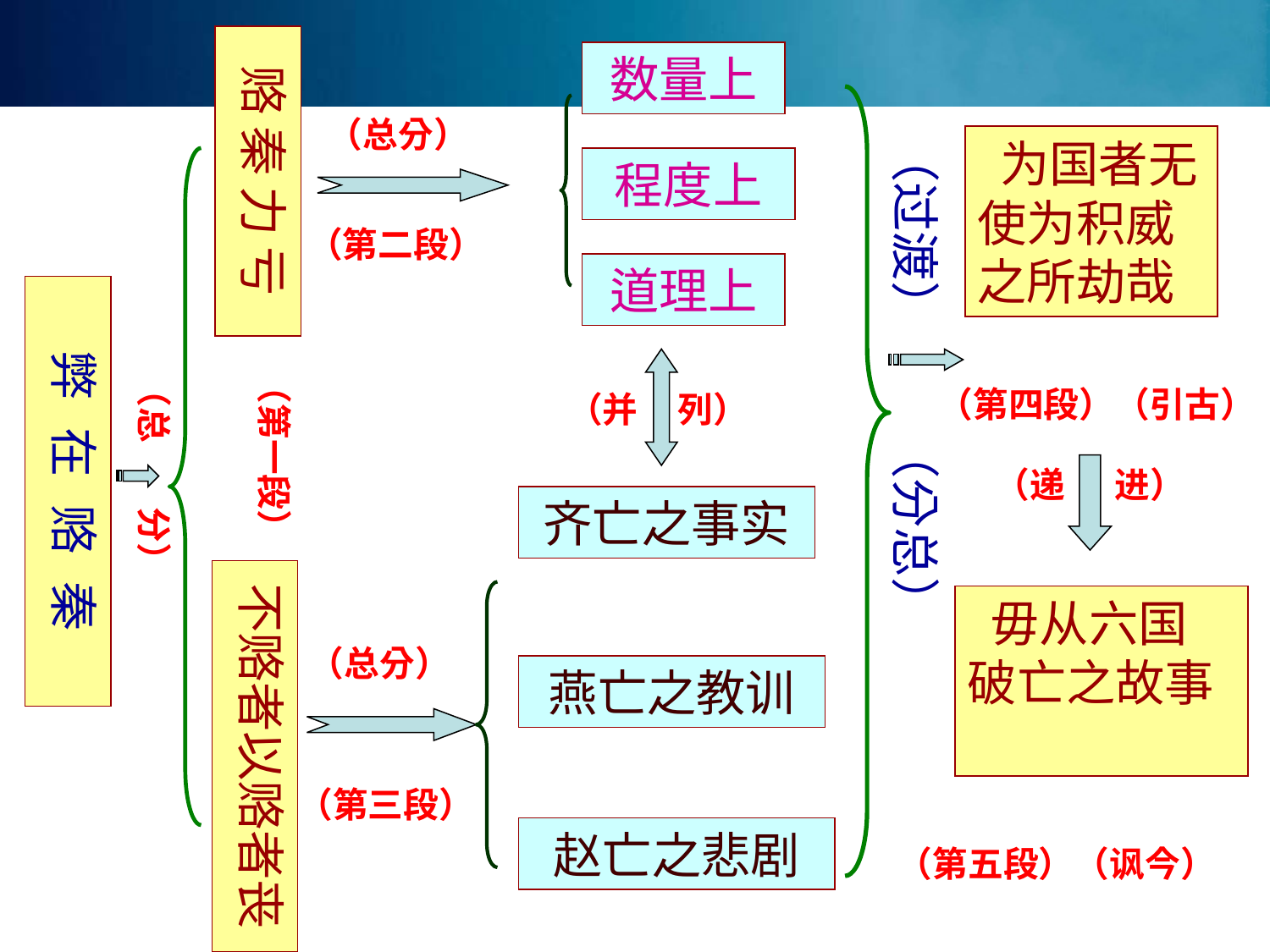

赂 秦 力 亏
数量上

（总分）
（过渡）
 为国者无使为积威之所劫哉

程度上

（第二段）
道理上
弊  在  赂  秦

（第一段）
（总        分）
（第四段）（引古）
（并    列）
（分总）

（递     进）

齐亡之事实
不赂者以赂者丧

 毋从六国破亡之故事

（总分）
燕亡之教训

（第三段）
赵亡之悲剧
（第五段）（讽今）